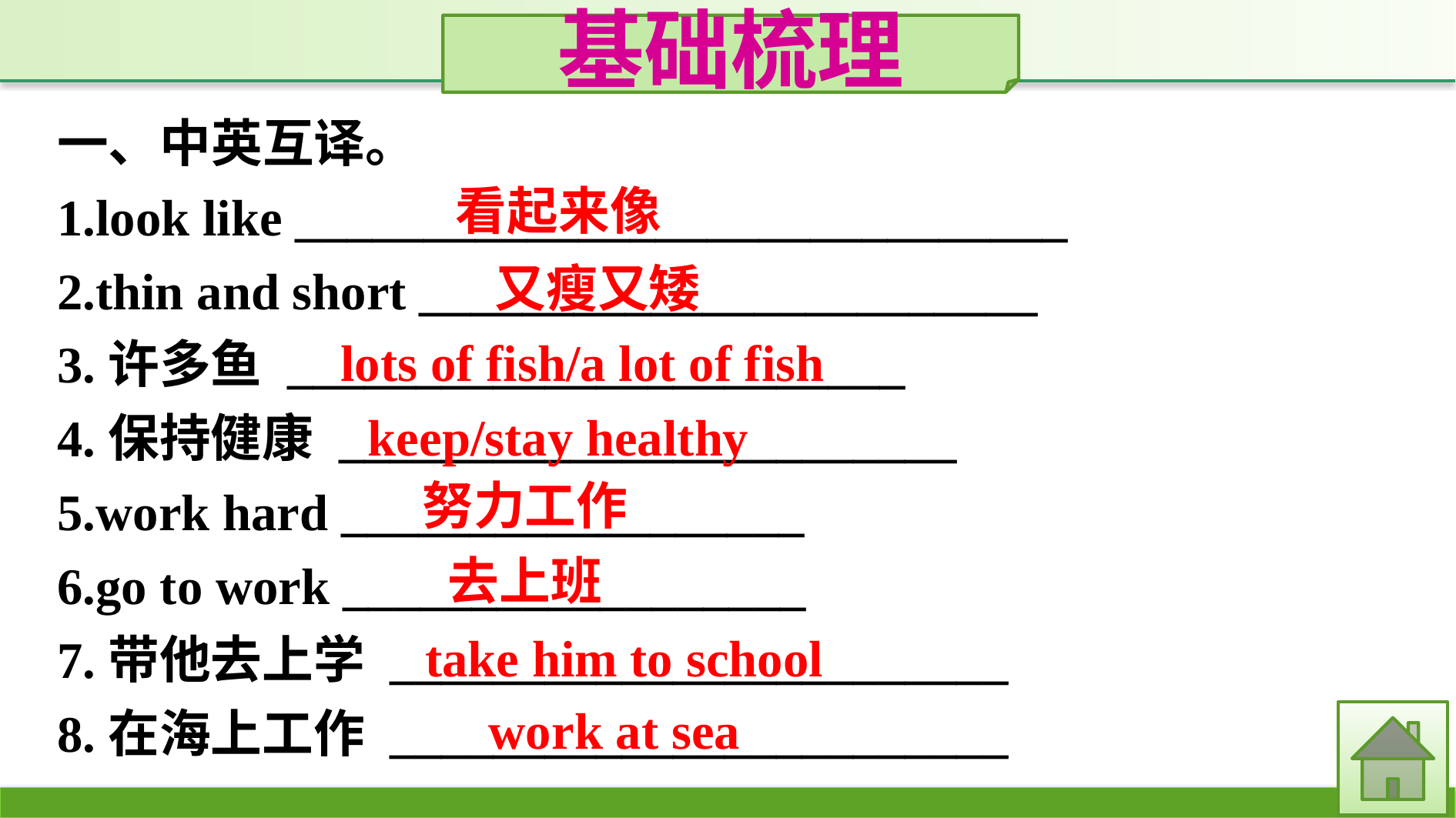

基础梳理
一、中英互译。
1.look like ______________________________
2.thin and short ________________________
3.许多鱼 ________________________
4.保持健康 ________________________
5.work hard __________________
6.go to work __________________
7.带他去上学 ________________________
8.在海上工作 ________________________
看起来像
又瘦又矮
lots of fish/a lot of fish
keep/stay healthy
努力工作
去上班
take him to school
work at sea